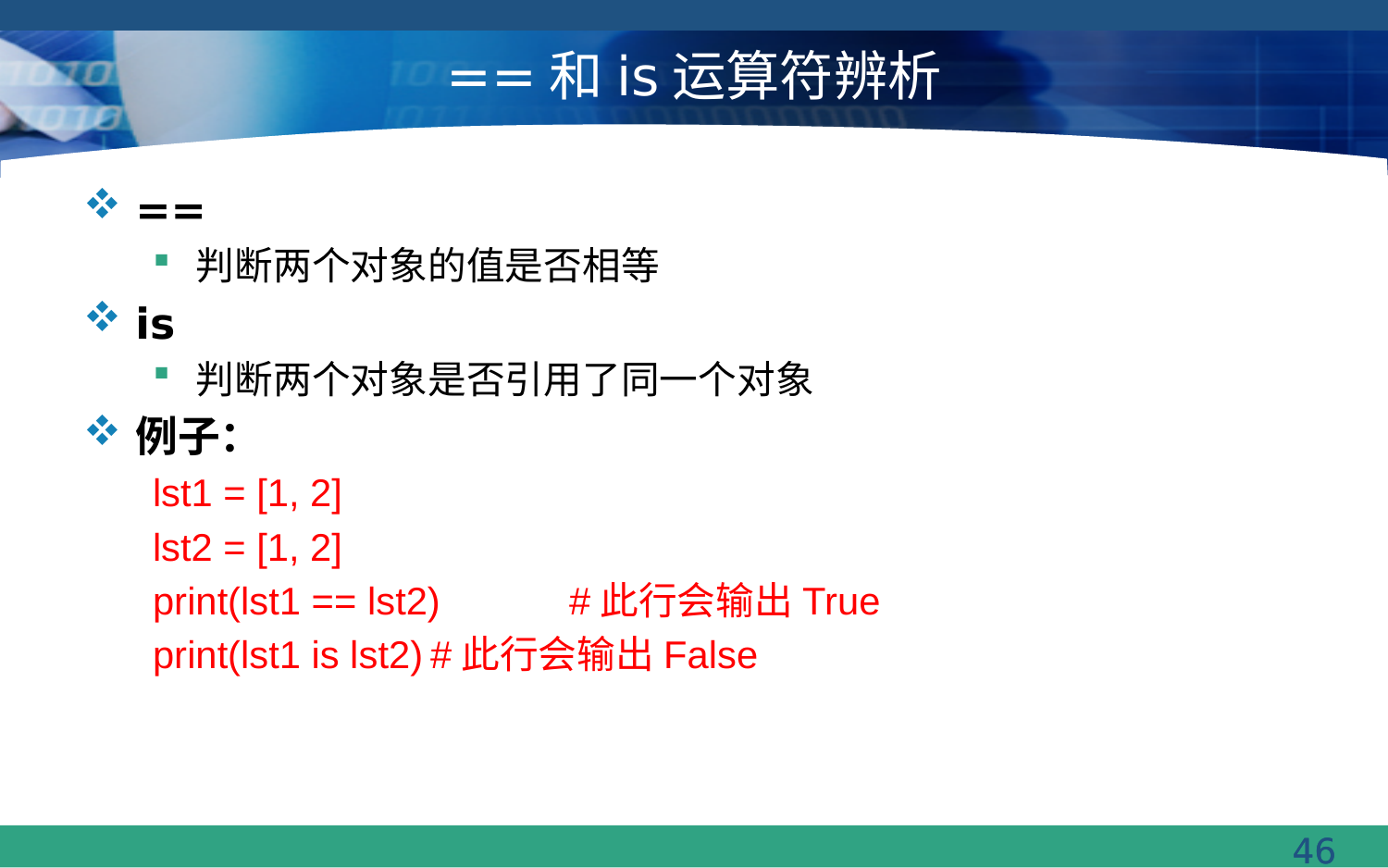

# ==和is运算符辨析
==
判断两个对象的值是否相等
is
判断两个对象是否引用了同一个对象
例子：
lst1 = [1, 2]
lst2 = [1, 2]
print(lst1 == lst2)	#此行会输出True
print(lst1 is lst2)	#此行会输出False